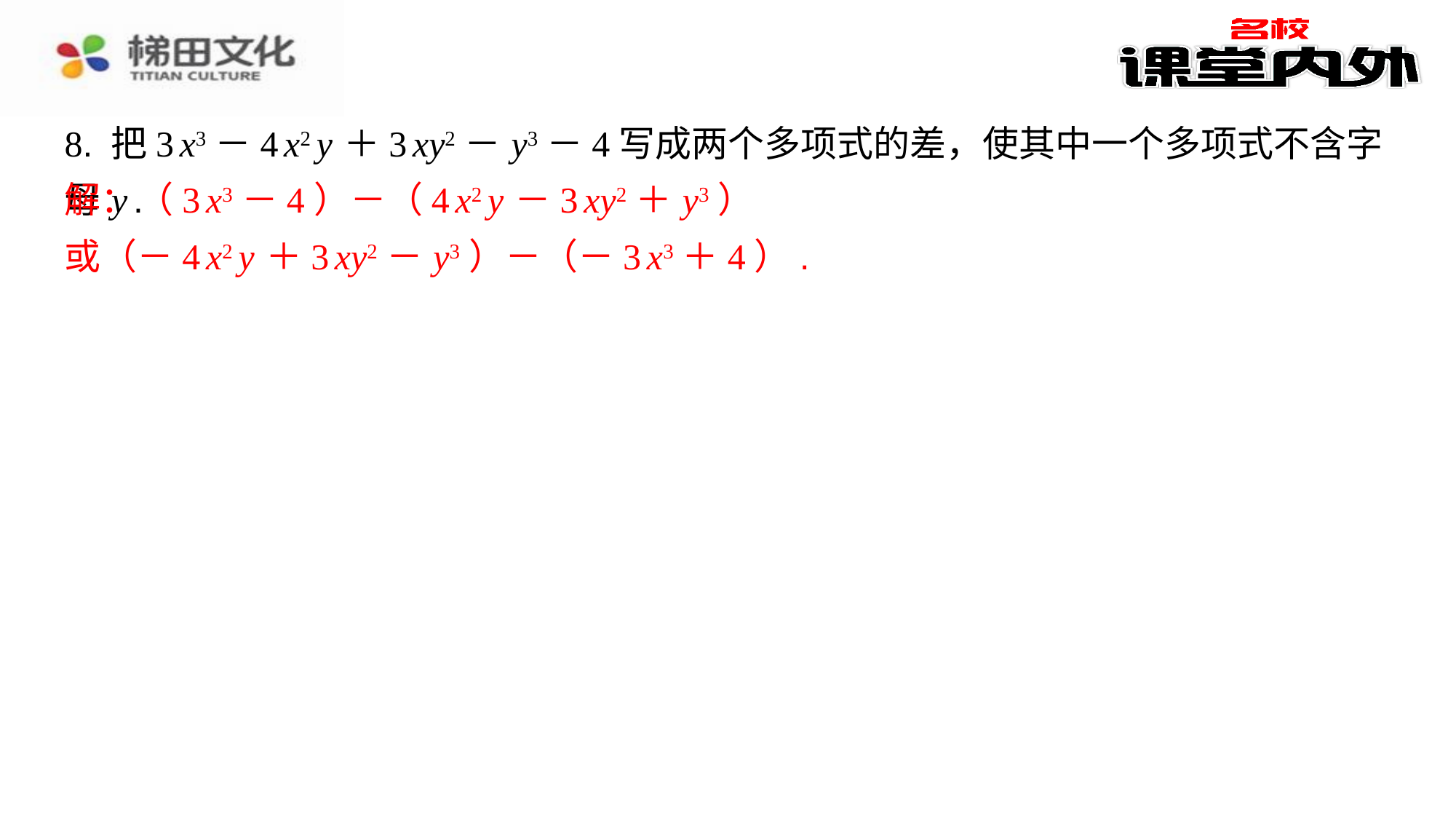

8. 把3 x3－4 x2 y ＋3 xy2－ y3－4写成两个多项式的差，使其中一个多项式不含字母 y .
解：（3 x3－4）－（4 x2 y －3 xy2＋ y3）
或（－4 x2 y ＋3 xy2－ y3）－（－3 x3＋4）.
解：（3 x3－4）－（4 x2 y －3 xy2＋ y3）
或（－4 x2 y ＋3 xy2－ y3）－（－3 x3＋4）.